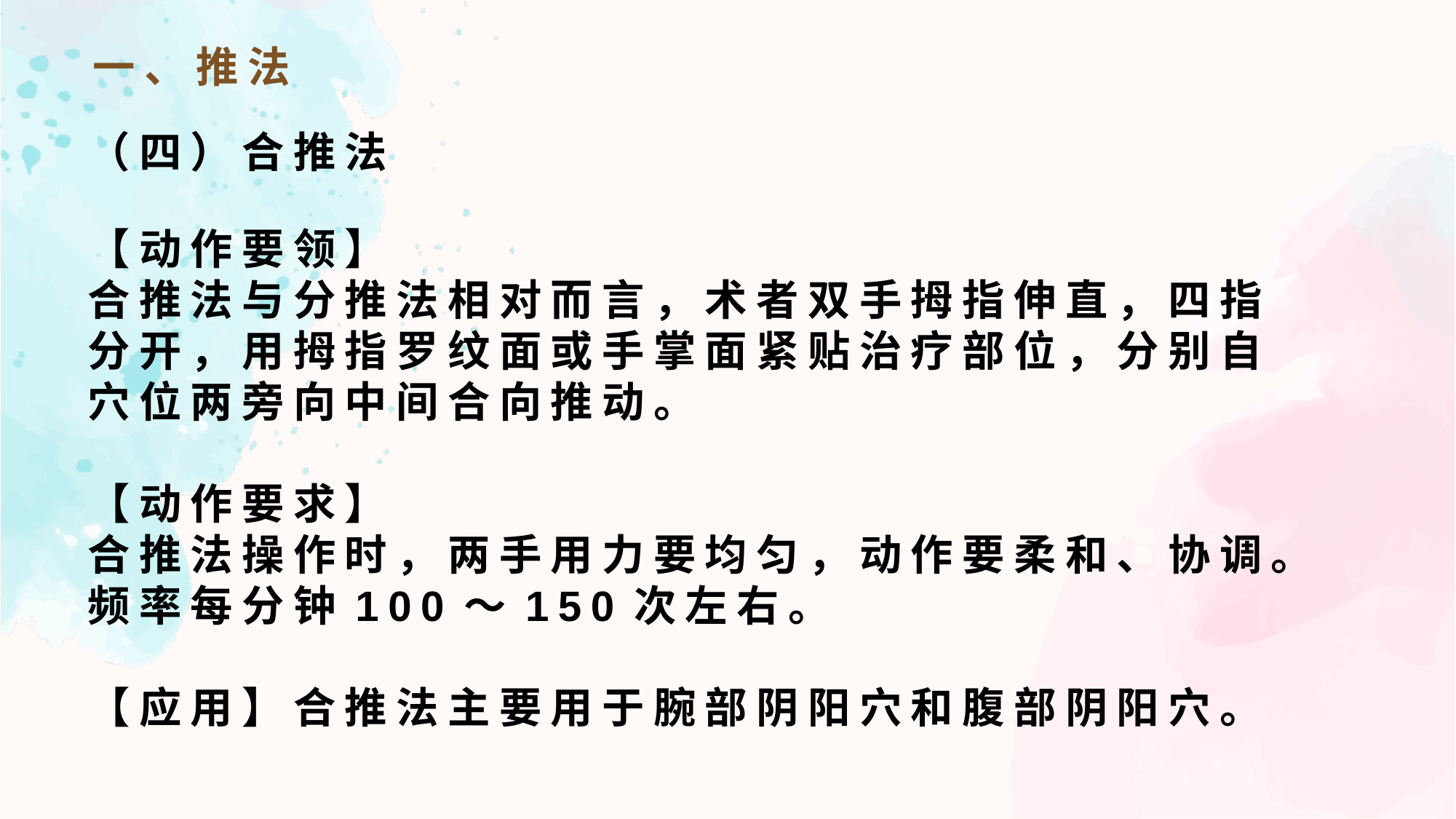

一、推法
（四）合推法
【动作要领】
合推法与分推法相对而言，术者双手拇指伸直，四指分开，用拇指罗纹面或手掌面紧贴治疗部位，分别自穴位两旁向中间合向推动。

【动作要求】
合推法操作时，两手用力要均匀，动作要柔和、协调。频率每分钟100～150次左右。

【应用】合推法主要用于腕部阴阳穴和腹部阴阳穴。